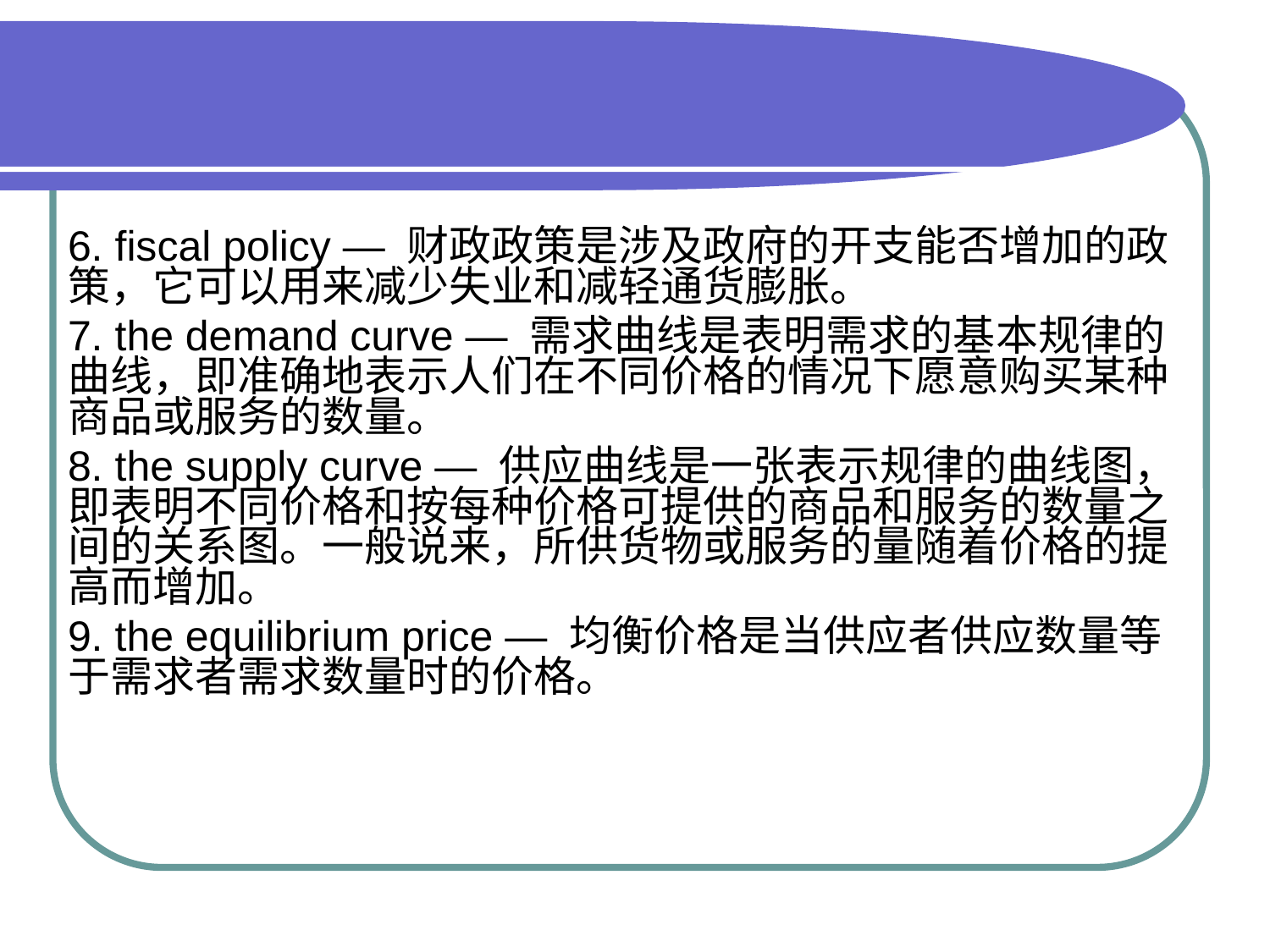

#
6. fiscal policy — 财政政策是涉及政府的开支能否增加的政策，它可以用来减少失业和减轻通货膨胀。
7. the demand curve — 需求曲线是表明需求的基本规律的曲线，即准确地表示人们在不同价格的情况下愿意购买某种商品或服务的数量。
8. the supply curve — 供应曲线是一张表示规律的曲线图，即表明不同价格和按每种价格可提供的商品和服务的数量之间的关系图。一般说来，所供货物或服务的量随着价格的提高而增加。
9. the equilibrium price — 均衡价格是当供应者供应数量等于需求者需求数量时的价格。